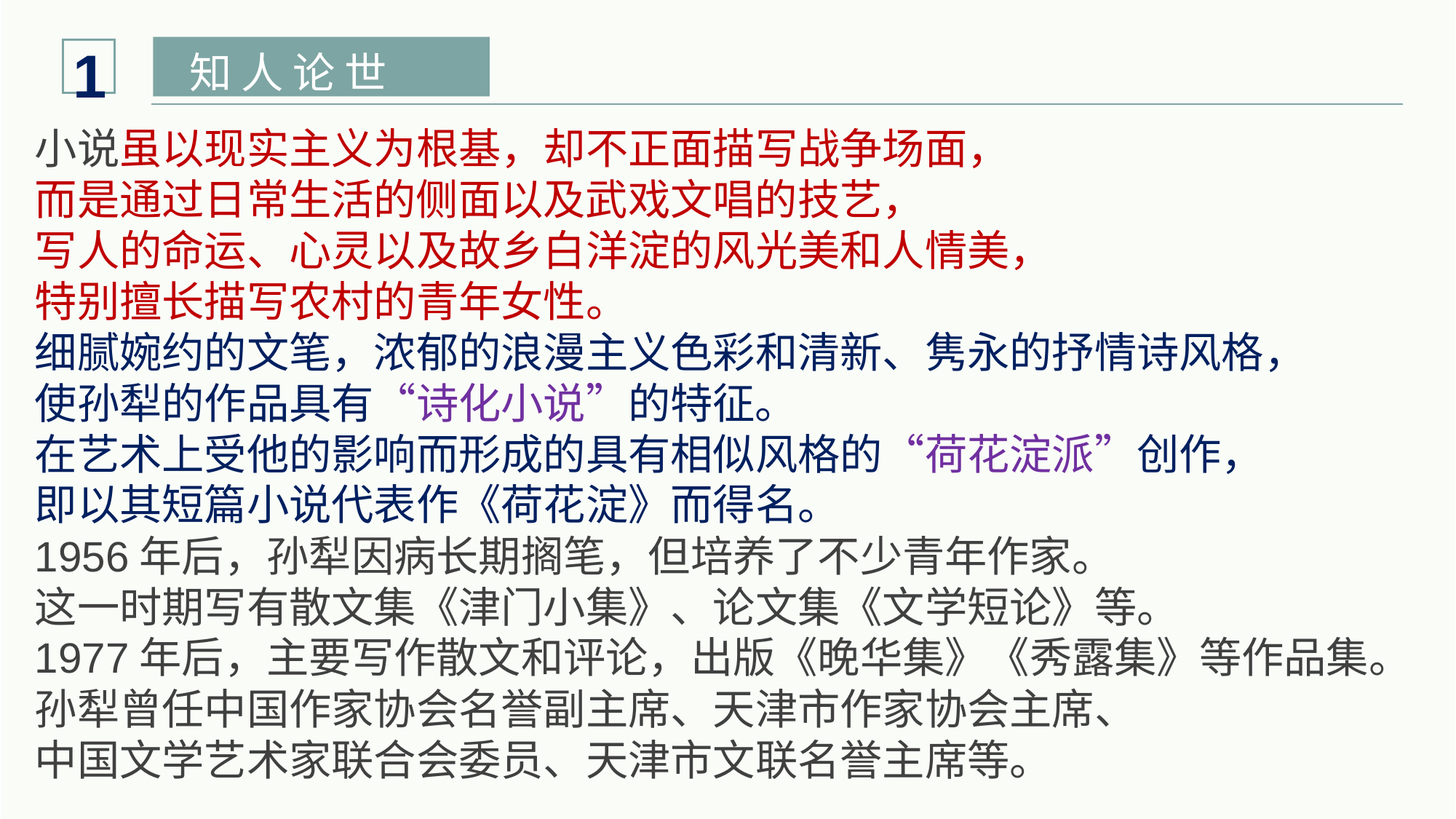

1
知 人 论 世

小说虽以现实主义为根基，却不正面描写战争场面，
而是通过日常生活的侧面以及武戏文唱的技艺，
写人的命运、心灵以及故乡白洋淀的风光美和人情美，
特别擅长描写农村的青年女性。
细腻婉约的文笔，浓郁的浪漫主义色彩和清新、隽永的抒情诗风格，
使孙犁的作品具有“诗化小说”的特征。
在艺术上受他的影响而形成的具有相似风格的“荷花淀派”创作，
即以其短篇小说代表作《荷花淀》而得名。
1956年后，孙犁因病长期搁笔，但培养了不少青年作家。
这一时期写有散文集《津门小集》、论文集《文学短论》等。
1977年后，主要写作散文和评论，出版《晚华集》《秀露集》等作品集。
孙犁曾任中国作家协会名誉副主席、天津市作家协会主席、
中国文学艺术家联合会委员、天津市文联名誉主席等。